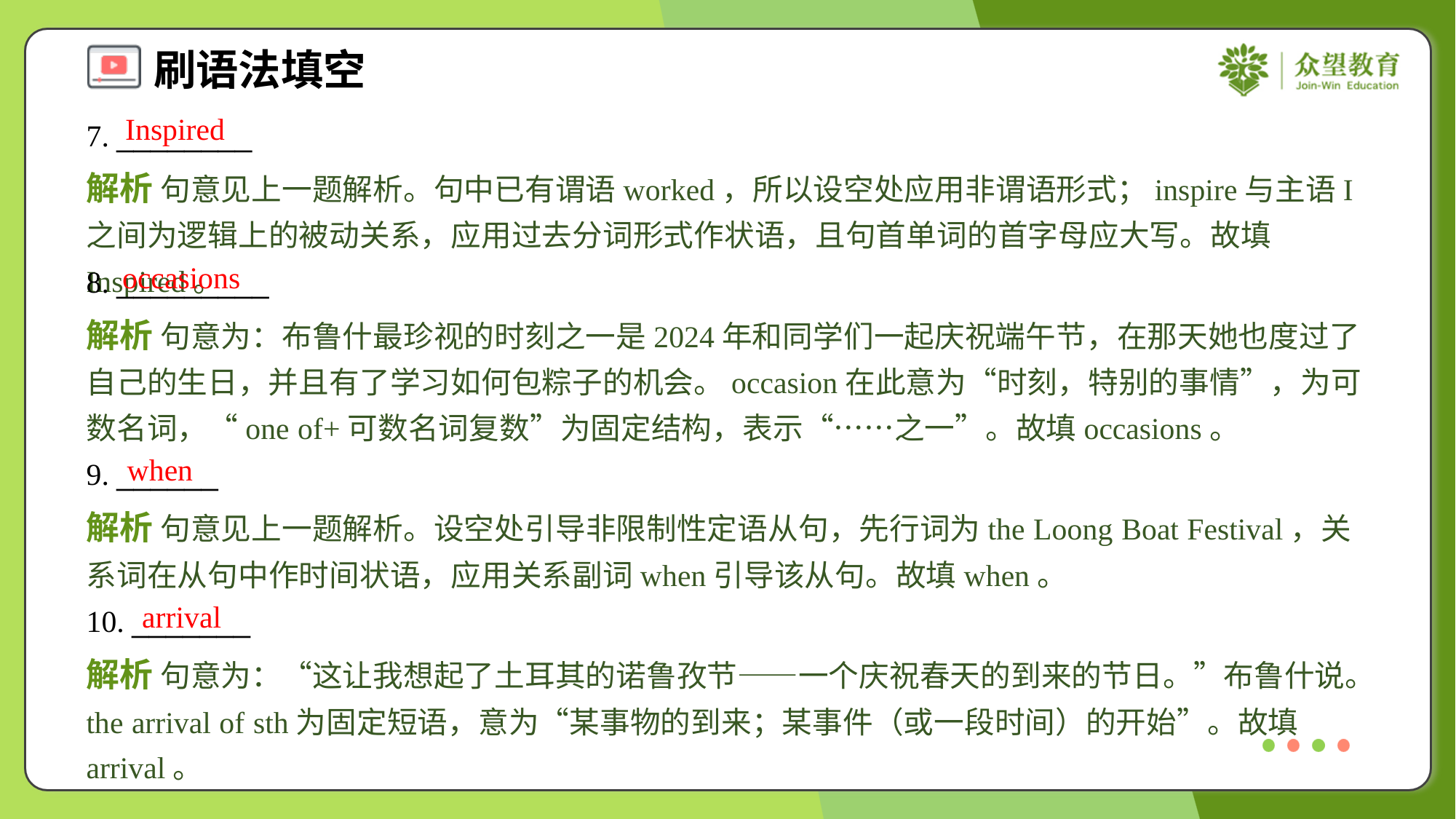

Inspired
7. ________
解析 句意见上一题解析。句中已有谓语worked，所以设空处应用非谓语形式；inspire与主语I之间为逻辑上的被动关系，应用过去分词形式作状语，且句首单词的首字母应大写。故填Inspired。
occasions
8. _________
解析 句意为：布鲁什最珍视的时刻之一是2024年和同学们一起庆祝端午节，在那天她也度过了自己的生日，并且有了学习如何包粽子的机会。occasion在此意为“时刻，特别的事情”，为可数名词，“one of+可数名词复数”为固定结构，表示“……之一”。故填occasions。
when
9. ______
解析 句意见上一题解析。设空处引导非限制性定语从句，先行词为the Loong Boat Festival，关系词在从句中作时间状语，应用关系副词when引导该从句。故填when。
arrival
10. _______
解析 句意为：“这让我想起了土耳其的诺鲁孜节——一个庆祝春天的到来的节日。”布鲁什说。the arrival of sth为固定短语，意为“某事物的到来；某事件（或一段时间）的开始”。故填arrival。